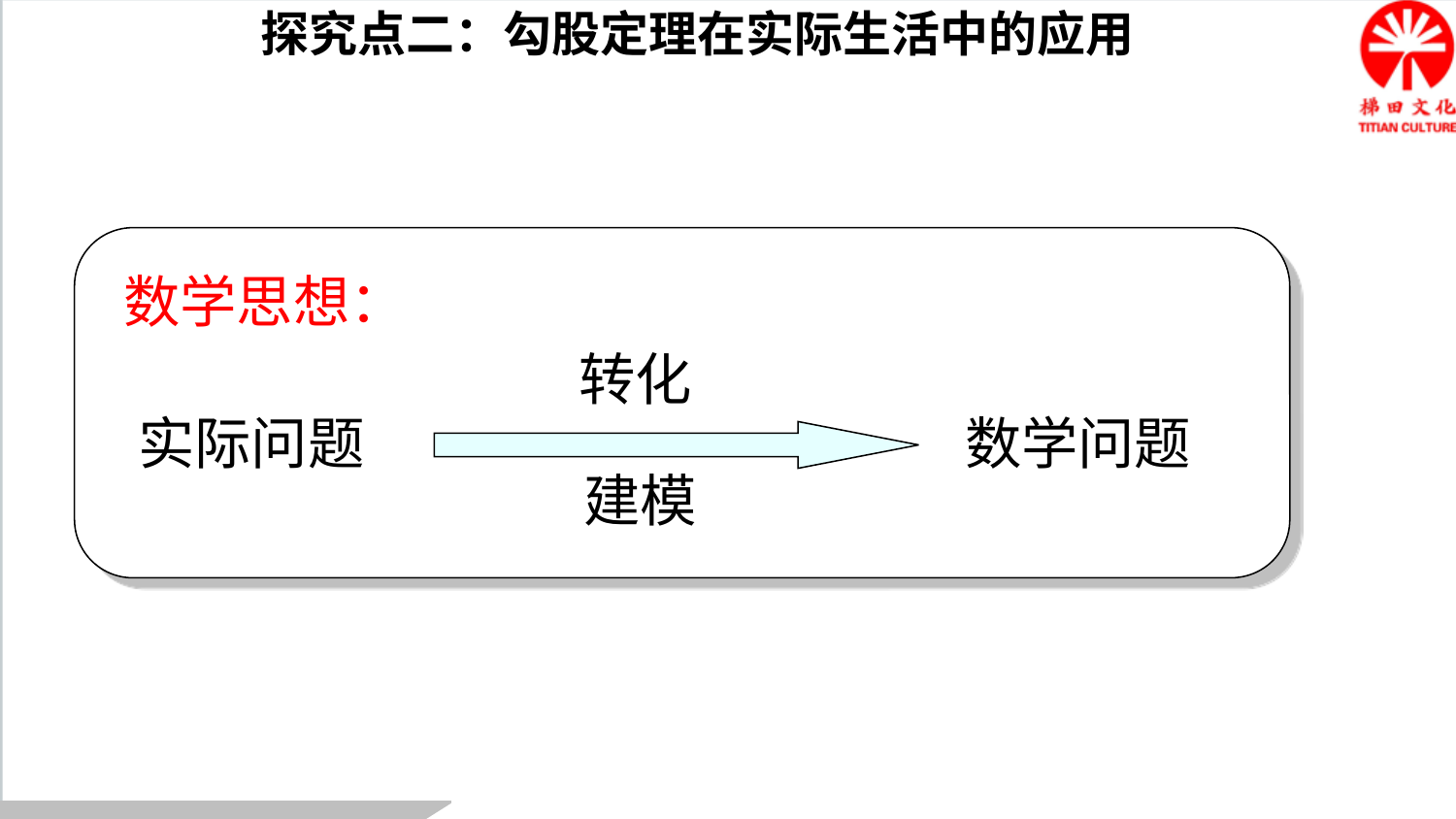

探究点二：勾股定理在实际生活中的应用

数学思想：
转化
实际问题
数学问题

建模